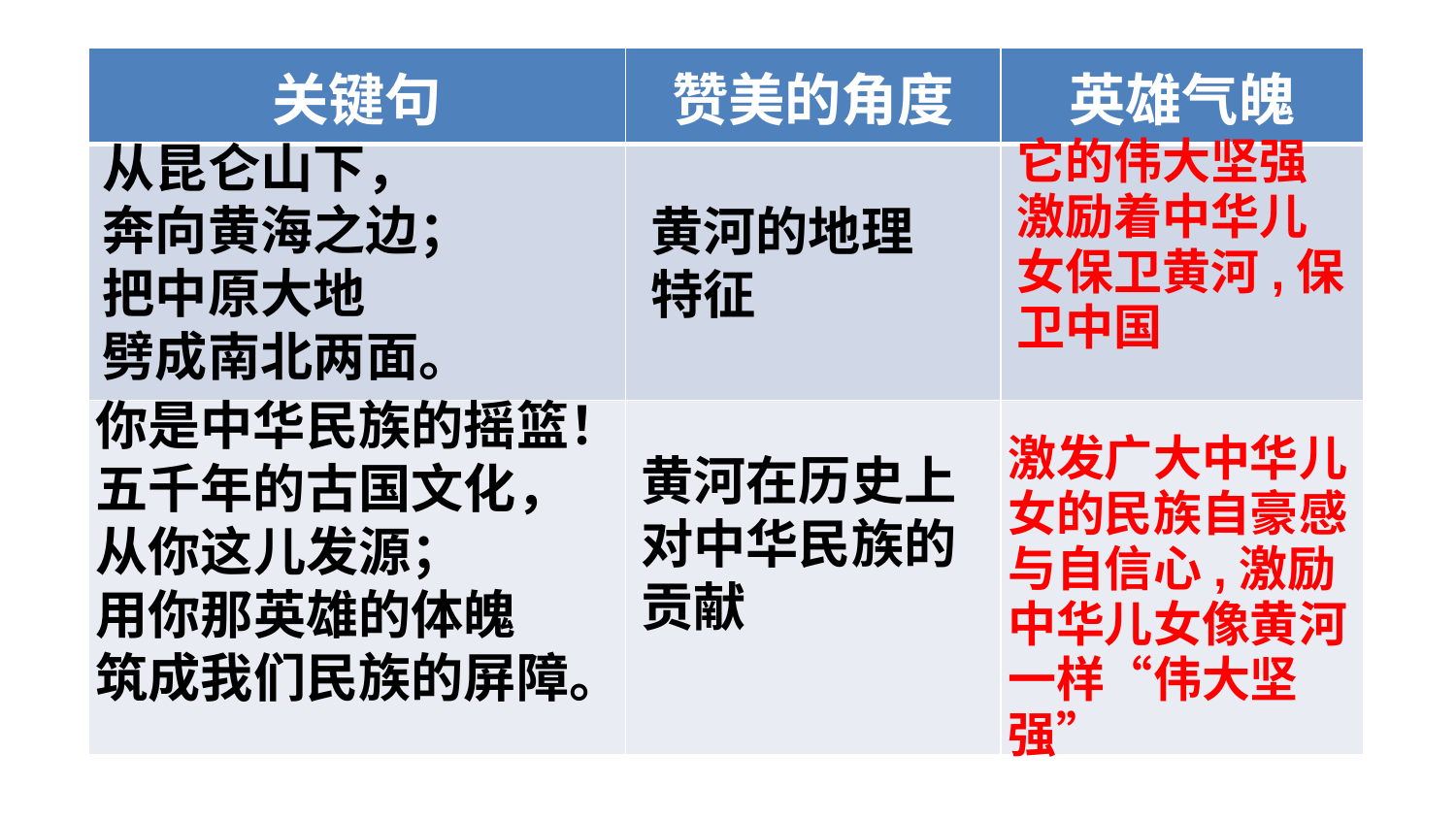

| 关键句 | 赞美的角度 | 英雄气魄 |
| --- | --- | --- |
|  |  |  |
|  |  |  |
从昆仑山下，
奔向黄海之边；
把中原大地
劈成南北两面。
它的伟大坚强激励着中华儿女保卫黄河,保卫中国
黄河的地理特征
你是中华民族的摇篮！
五千年的古国文化，
从你这儿发源；
用你那英雄的体魄
筑成我们民族的屏障。
激发广大中华儿女的民族自豪感与自信心,激励中华儿女像黄河一样“伟大坚强”
黄河在历史上对中华民族的贡献